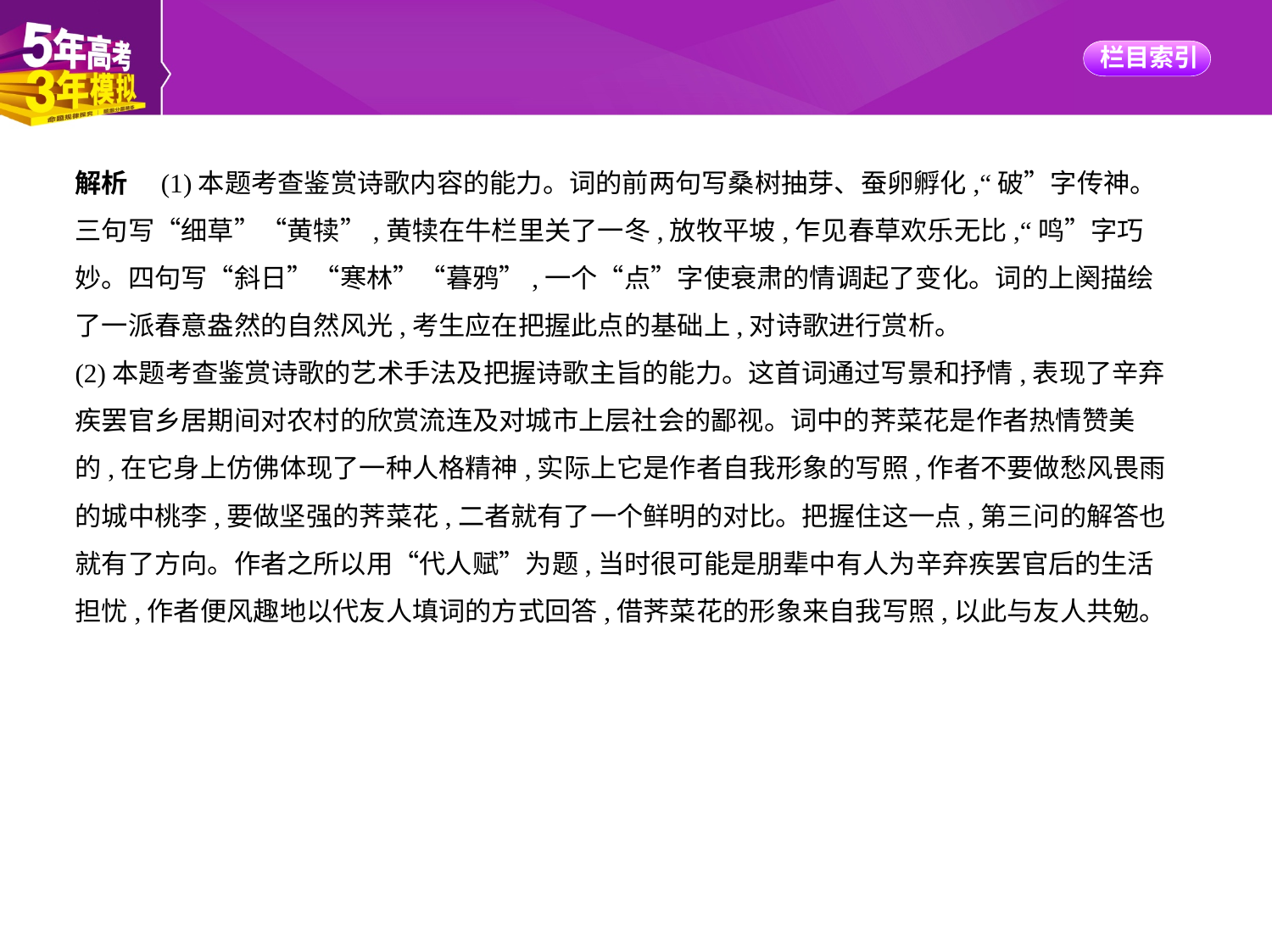

解析　(1)本题考查鉴赏诗歌内容的能力。词的前两句写桑树抽芽、蚕卵孵化,“破”字传神。
三句写“细草”“黄犊”,黄犊在牛栏里关了一冬,放牧平坡,乍见春草欢乐无比,“鸣”字巧
妙。四句写“斜日”“寒林”“暮鸦”,一个“点”字使衰肃的情调起了变化。词的上阕描绘
了一派春意盎然的自然风光,考生应在把握此点的基础上,对诗歌进行赏析。
(2)本题考查鉴赏诗歌的艺术手法及把握诗歌主旨的能力。这首词通过写景和抒情,表现了辛弃
疾罢官乡居期间对农村的欣赏流连及对城市上层社会的鄙视。词中的荠菜花是作者热情赞美
的,在它身上仿佛体现了一种人格精神,实际上它是作者自我形象的写照,作者不要做愁风畏雨
的城中桃李,要做坚强的荠菜花,二者就有了一个鲜明的对比。把握住这一点,第三问的解答也
就有了方向。作者之所以用“代人赋”为题,当时很可能是朋辈中有人为辛弃疾罢官后的生活
担忧,作者便风趣地以代友人填词的方式回答,借荠菜花的形象来自我写照,以此与友人共勉。